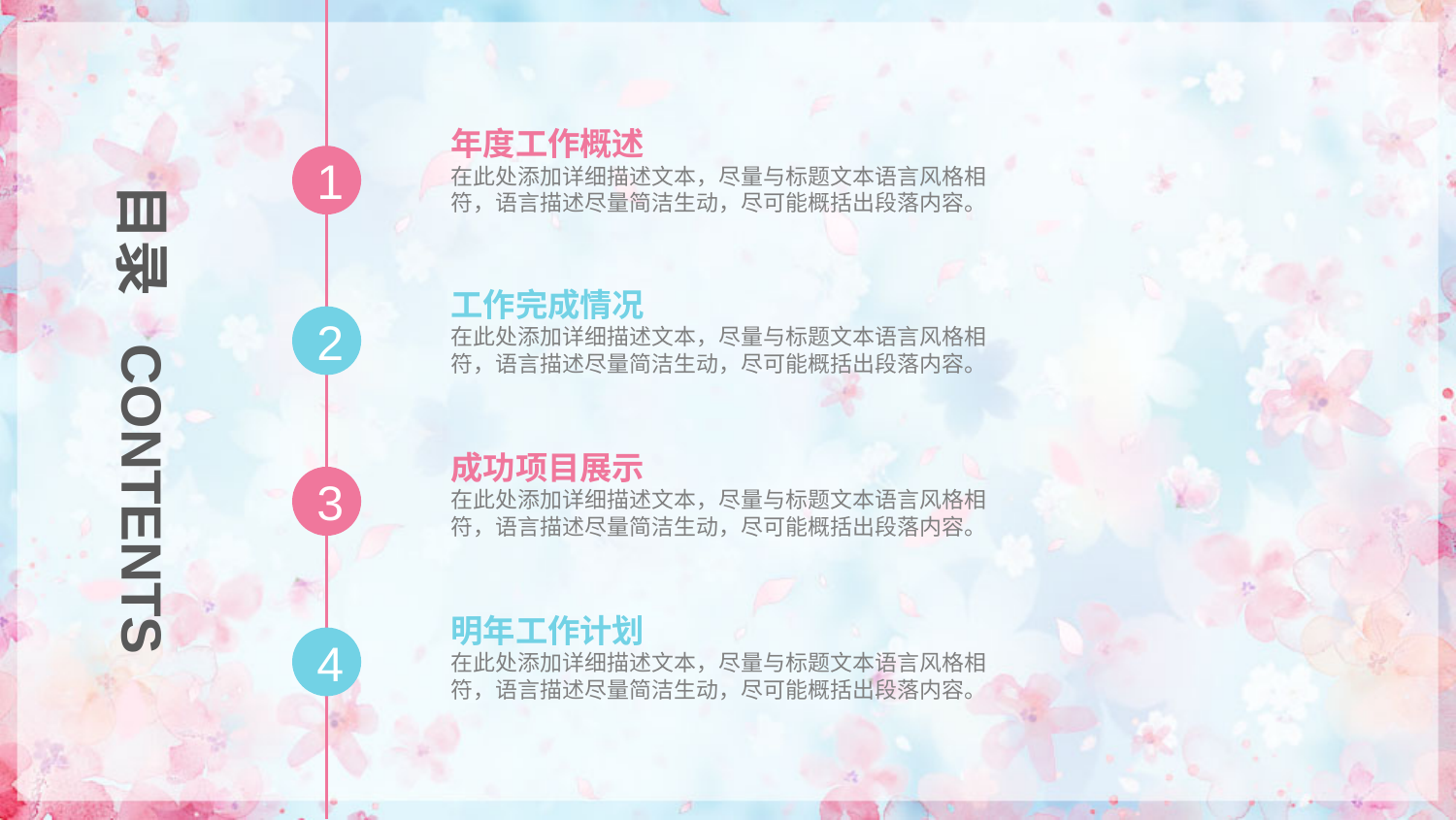

年度工作概述
在此处添加详细描述文本，尽量与标题文本语言风格相符，语言描述尽量简洁生动，尽可能概括出段落内容。
1
目录
工作完成情况
在此处添加详细描述文本，尽量与标题文本语言风格相符，语言描述尽量简洁生动，尽可能概括出段落内容。
2
成功项目展示
在此处添加详细描述文本，尽量与标题文本语言风格相符，语言描述尽量简洁生动，尽可能概括出段落内容。
CONTENTS
3
明年工作计划
在此处添加详细描述文本，尽量与标题文本语言风格相符，语言描述尽量简洁生动，尽可能概括出段落内容。
4